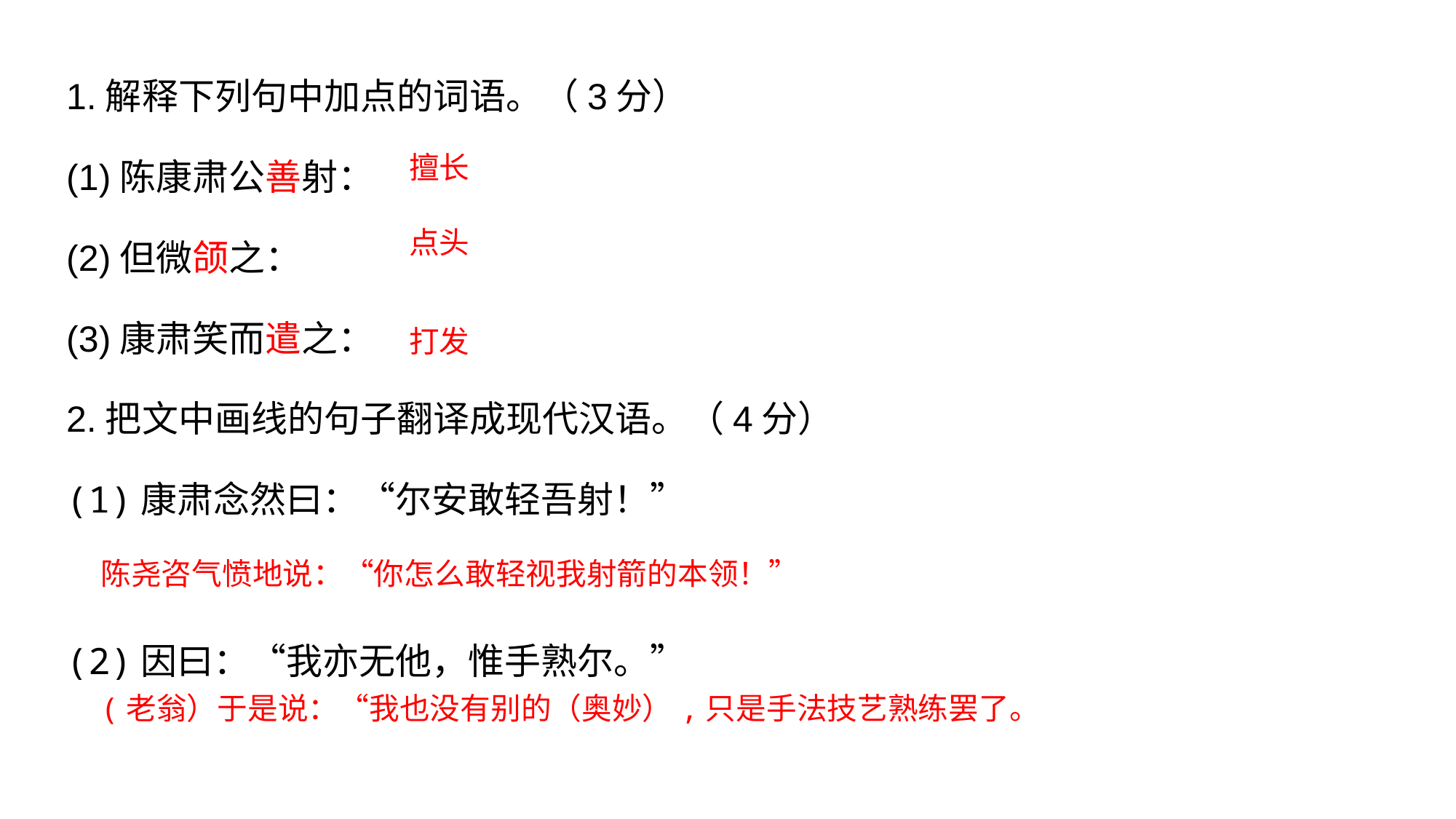

1.解释下列句中加点的词语。（3分）
(1)陈康肃公善射：
(2)但微颌之：
(3)康肃笑而遣之：
2.把文中画线的句子翻译成现代汉语。（4分）
(1)康肃念然曰：“尔安敢轻吾射！”

(2)因曰：“我亦无他，惟手熟尔。”
擅长
点头
打发
陈尧咨气愤地说：“你怎么敢轻视我射箭的本领！”
(老翁）于是说：“我也没有别的（奥妙）,只是手法技艺熟练罢了。